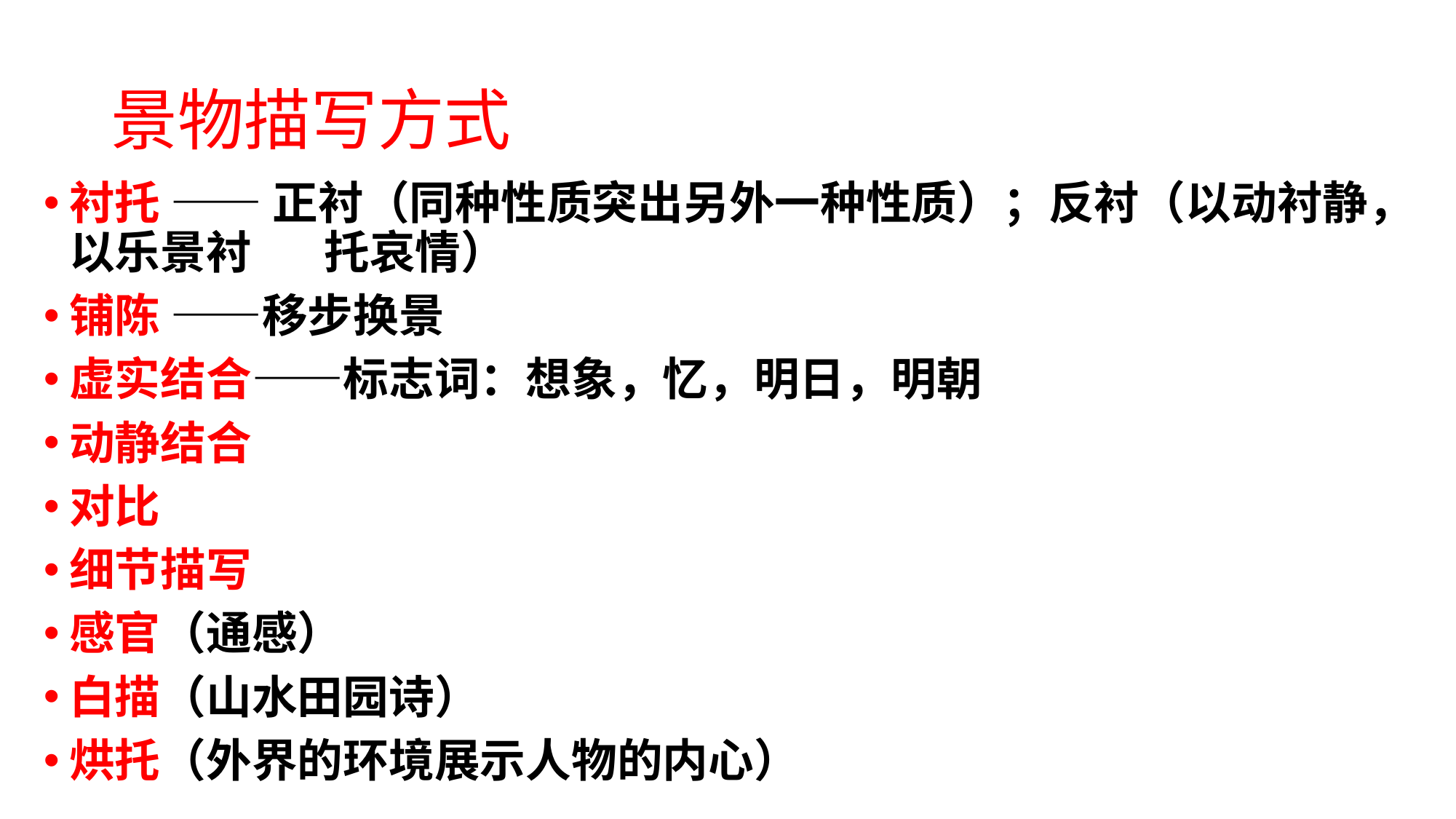

# 景物描写方式
衬托 —— 正衬（同种性质突出另外一种性质）；反衬（以动衬静，以乐景衬       托哀情）
铺陈 ——移步换景
虚实结合——标志词：想象，忆，明日，明朝
动静结合
对比
细节描写
感官（通感）
白描（山水田园诗）
烘托（外界的环境展示人物的内心）